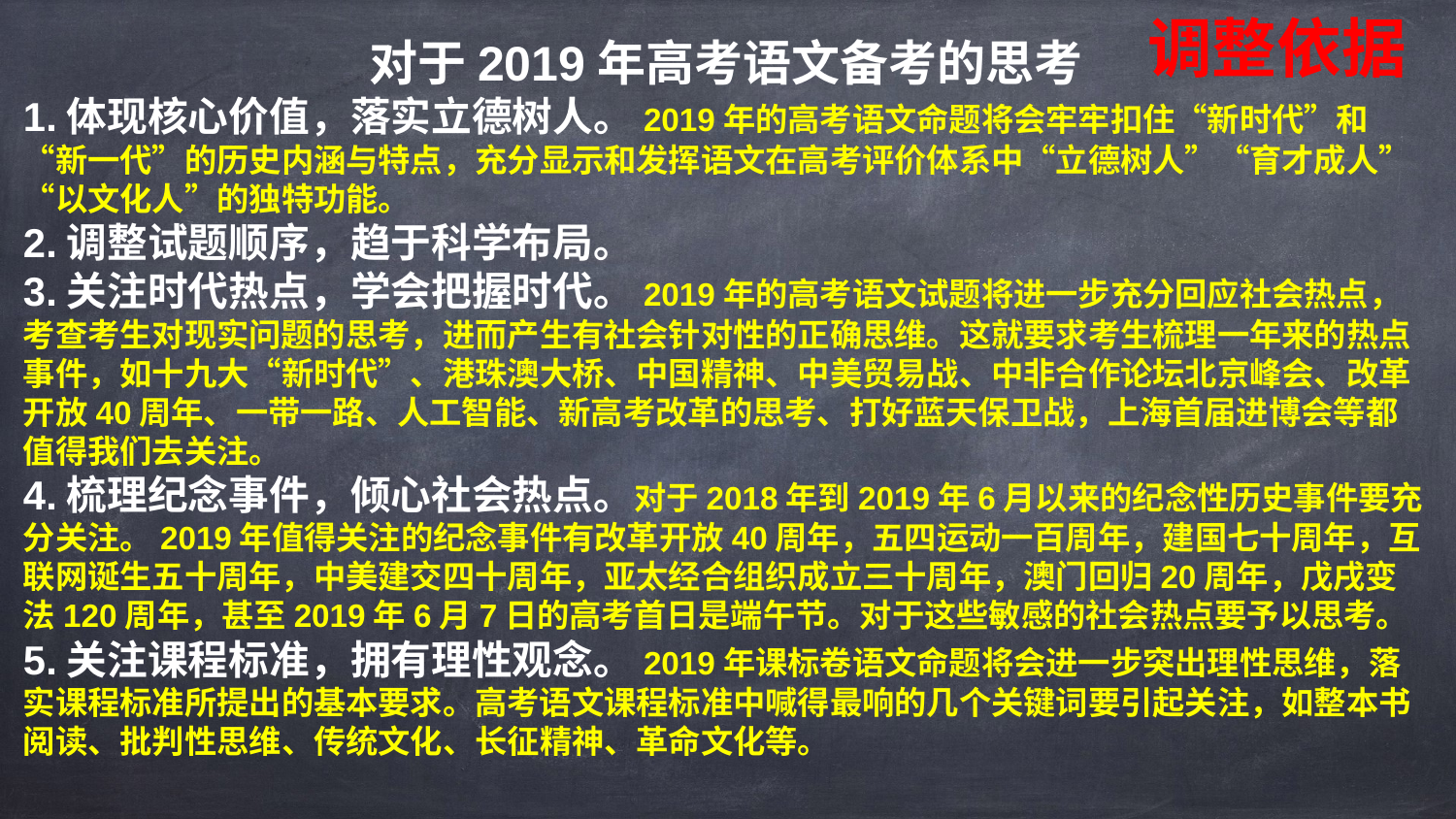

调整依据
对于2019年高考语文备考的思考
1.体现核心价值，落实立德树人。2019年的高考语文命题将会牢牢扣住“新时代”和“新一代”的历史内涵与特点，充分显示和发挥语文在高考评价体系中“立德树人”“育才成人”“以文化人”的独特功能。
2.调整试题顺序，趋于科学布局。
3.关注时代热点，学会把握时代。2019年的高考语文试题将进一步充分回应社会热点，考查考生对现实问题的思考，进而产生有社会针对性的正确思维。这就要求考生梳理一年来的热点事件，如十九大“新时代”、港珠澳大桥、中国精神、中美贸易战、中非合作论坛北京峰会、改革开放40周年、一带一路、人工智能、新高考改革的思考、打好蓝天保卫战，上海首届进博会等都值得我们去关注。
4.梳理纪念事件，倾心社会热点。对于2018年到2019年6月以来的纪念性历史事件要充分关注。2019年值得关注的纪念事件有改革开放40周年，五四运动一百周年，建国七十周年，互联网诞生五十周年，中美建交四十周年，亚太经合组织成立三十周年，澳门回归20周年，戊戌变法120周年，甚至2019年6月7日的高考首日是端午节。对于这些敏感的社会热点要予以思考。
5.关注课程标准，拥有理性观念。2019年课标卷语文命题将会进一步突出理性思维，落实课程标准所提出的基本要求。高考语文课程标准中喊得最响的几个关键词要引起关注，如整本书阅读、批判性思维、传统文化、长征精神、革命文化等。